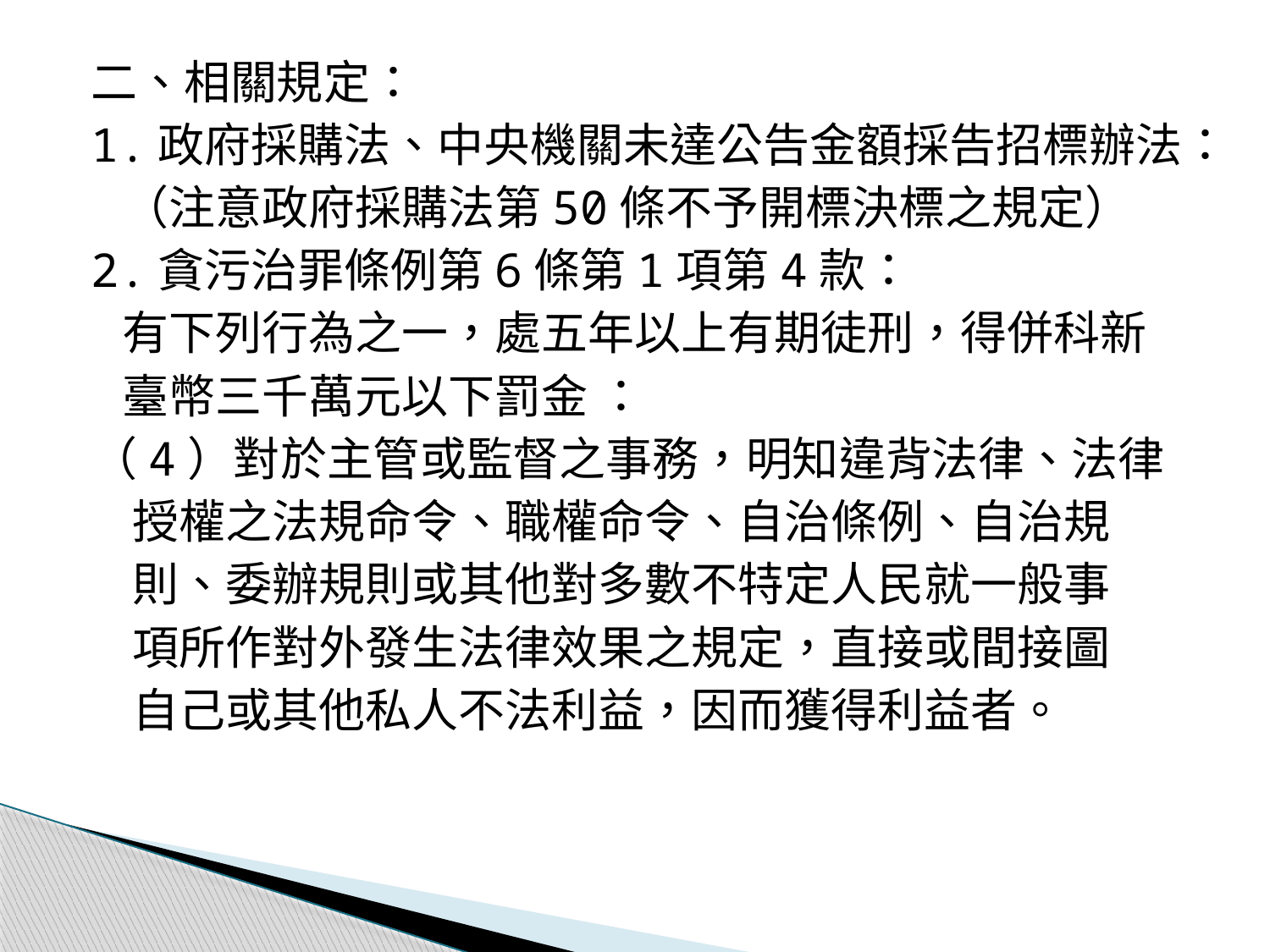

二、相關規定：
1.政府採購法、中央機關未達公告金額採告招標辦法：
  （注意政府採購法第50條不予開標決標之規定）
2.貪污治罪條例第6條第1項第4款：
  有下列行為之一，處五年以上有期徒刑，得併科新
  臺幣三千萬元以下罰金 ：
（4）對於主管或監督之事務，明知違背法律、法律
   授權之法規命令、職權命令、自治條例、自治規
   則、委辦規則或其他對多數不特定人民就一般事
   項所作對外發生法律效果之規定，直接或間接圖
   自己或其他私人不法利益，因而獲得利益者。